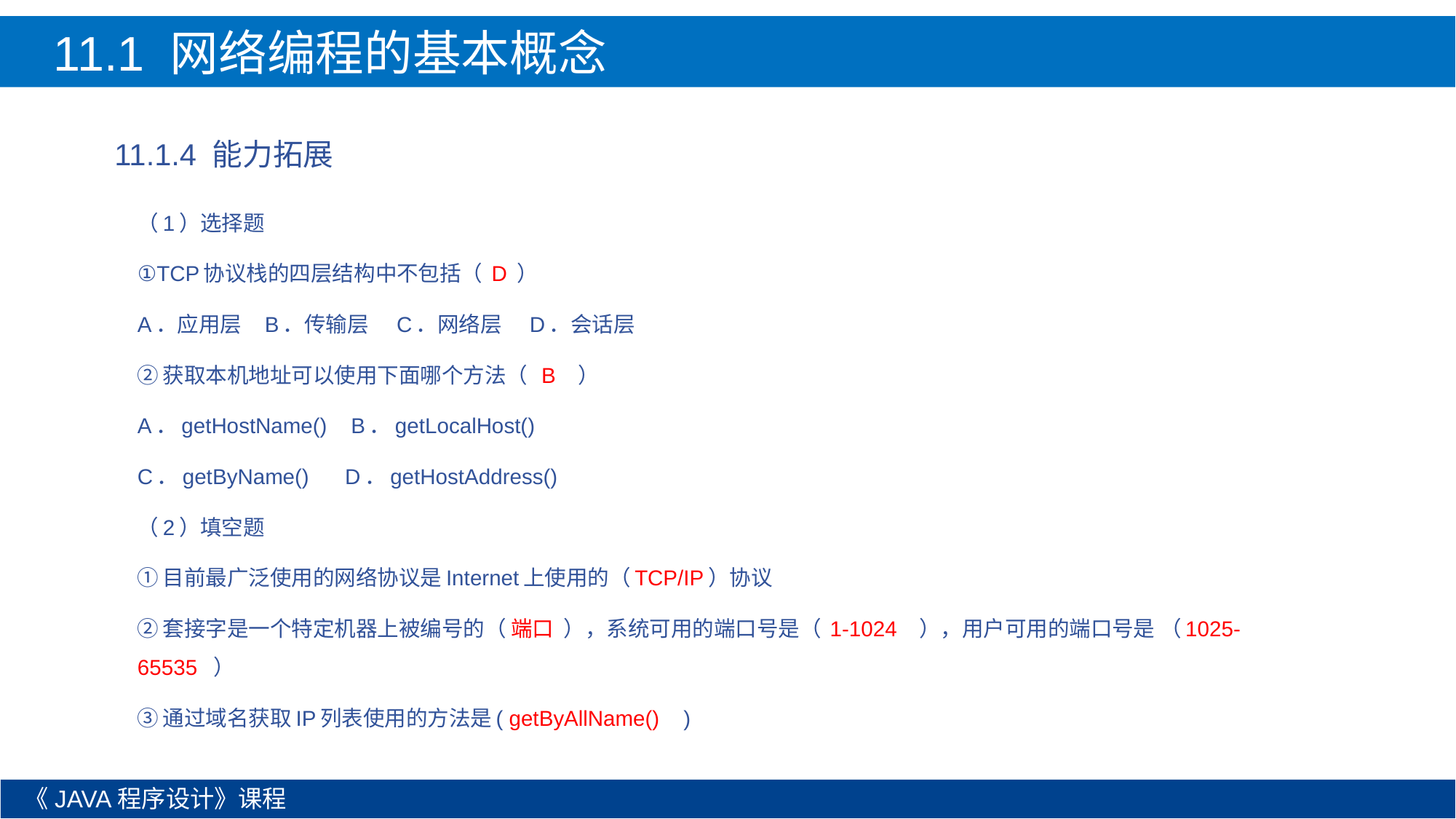

11.1 网络编程的基本概念
11.1.4 能力拓展
（1）选择题
①TCP协议栈的四层结构中不包括（ D ）
A．应用层    B．传输层     C．网络层     D．会话层
②获取本机地址可以使用下面哪个方法（  B   ）
A．getHostName()    B．getLocalHost()
C．getByName()      D．getHostAddress()
（2）填空题
①目前最广泛使用的网络协议是Internet上使用的（TCP/IP）协议
②套接字是一个特定机器上被编号的（ 端口  ），系统可用的端口号是（ 1-1024   ），用户可用的端口号是 （1025-65535  ）
③通过域名获取IP列表使用的方法是( getByAllName()    )

《JAVA程序设计》课程